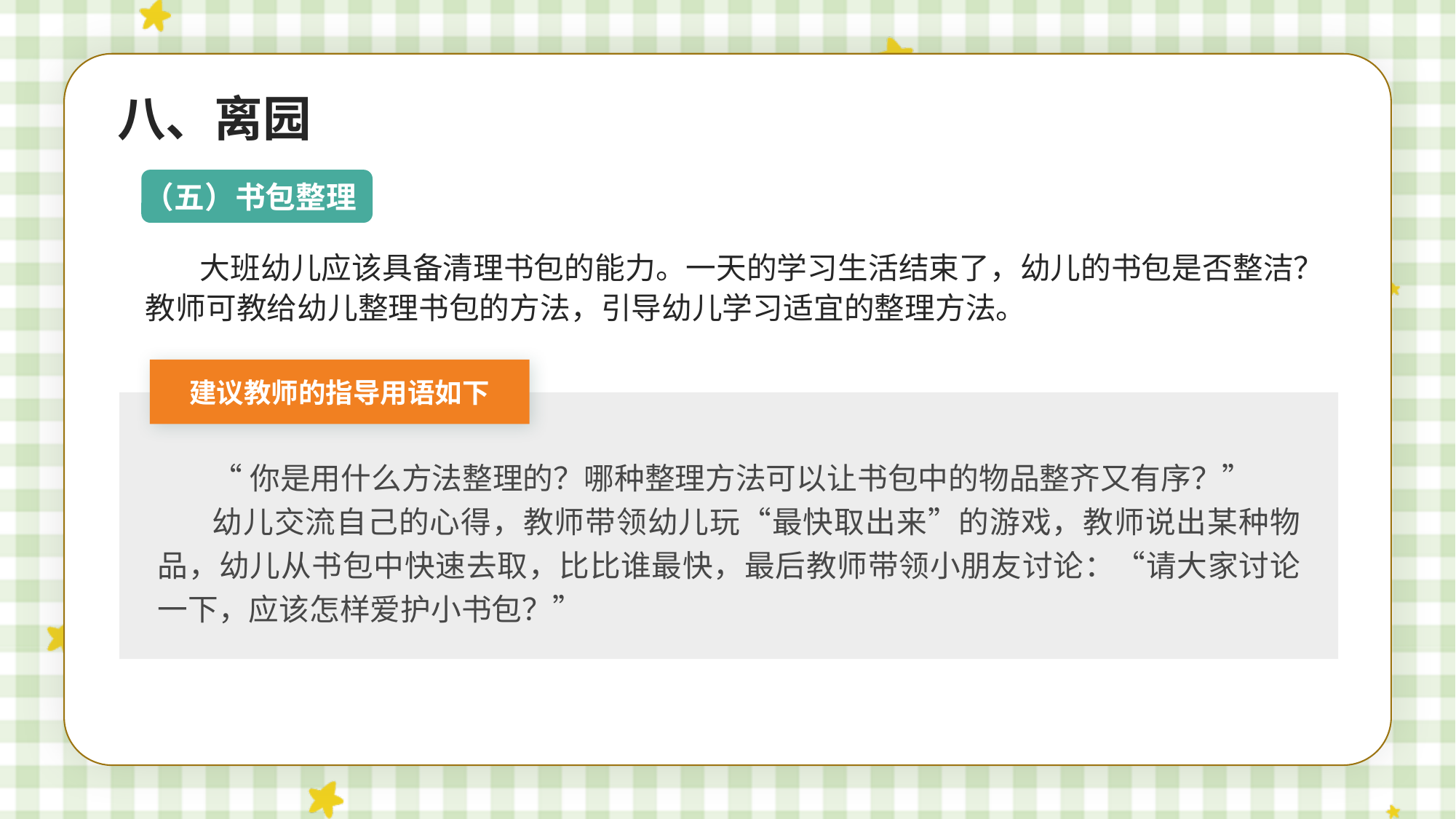

八、离园
（五）书包整理
大班幼儿应该具备清理书包的能力。一天的学习生活结束了，幼儿的书包是否整洁？教师可教给幼儿整理书包的方法，引导幼儿学习适宜的整理方法。
建议教师的指导用语如下
“你是用什么方法整理的？哪种整理方法可以让书包中的物品整齐又有序？”
幼儿交流自己的心得，教师带领幼儿玩“最快取出来”的游戏，教师说出某种物品，幼儿从书包中快速去取，比比谁最快，最后教师带领小朋友讨论：“请大家讨论一下，应该怎样爱护小书包？”